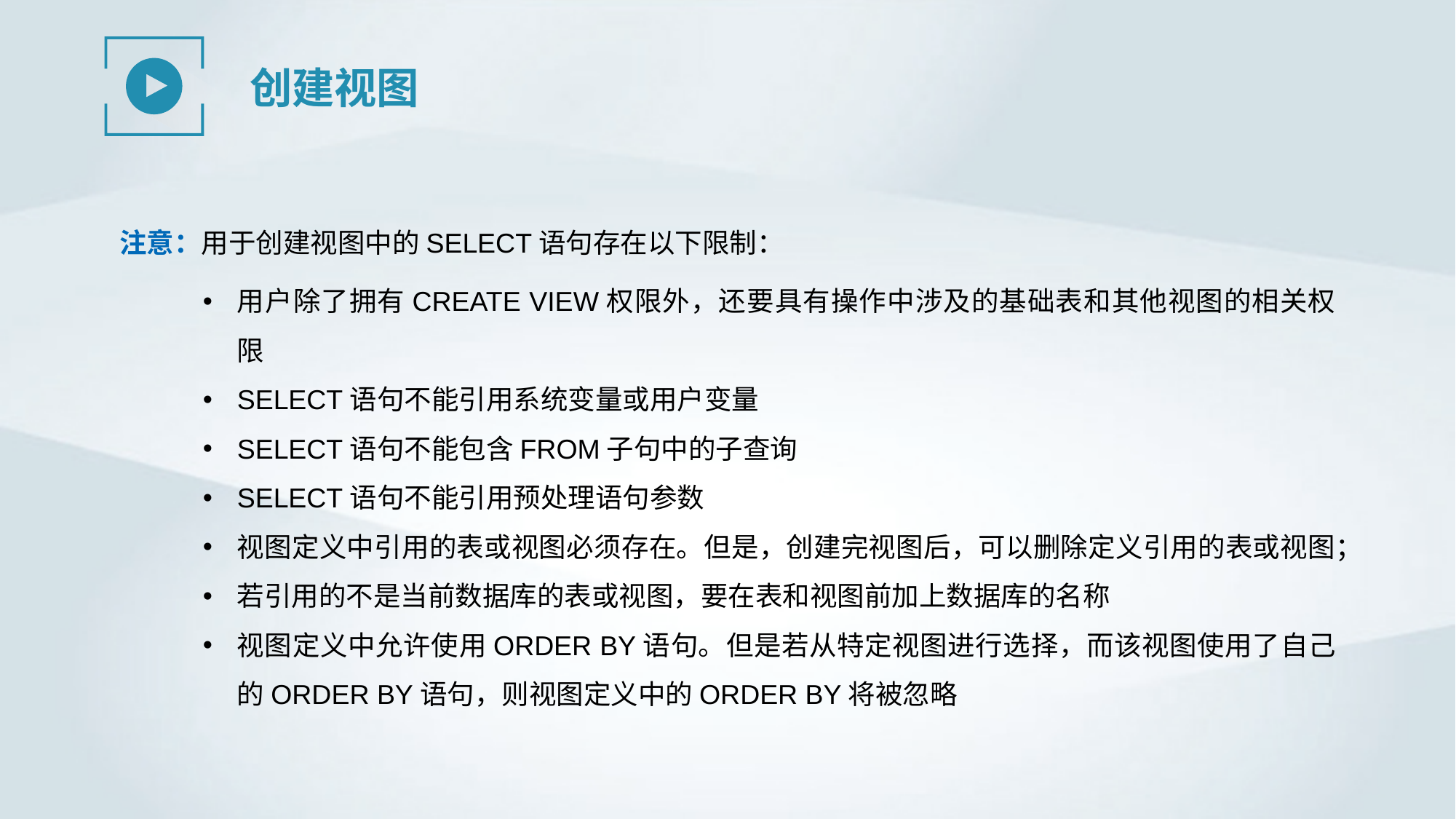

创建视图
注意：用于创建视图中的SELECT语句存在以下限制：
用户除了拥有CREATE VIEW权限外，还要具有操作中涉及的基础表和其他视图的相关权限
SELECT语句不能引用系统变量或用户变量
SELECT语句不能包含FROM子句中的子查询
SELECT语句不能引用预处理语句参数
视图定义中引用的表或视图必须存在。但是，创建完视图后，可以删除定义引用的表或视图；
若引用的不是当前数据库的表或视图，要在表和视图前加上数据库的名称
视图定义中允许使用ORDER BY语句。但是若从特定视图进行选择，而该视图使用了自己的ORDER BY语句，则视图定义中的ORDER BY将被忽略